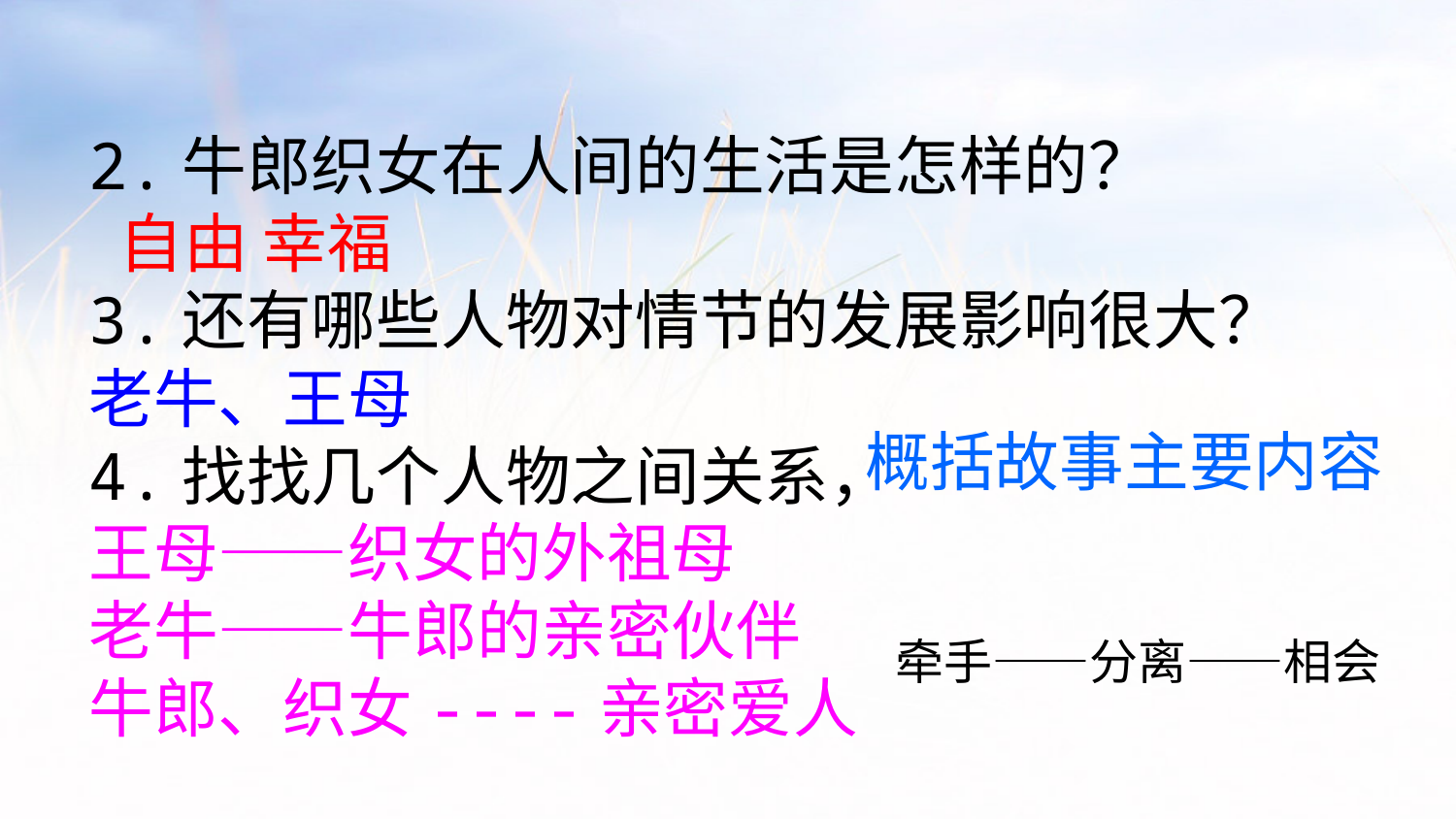

2.牛郎织女在人间的生活是怎样的？
 自由 幸福
3.还有哪些人物对情节的发展影响很大？
老牛、王母
4.找找几个人物之间关系，
王母——织女的外祖母
老牛——牛郎的亲密伙伴
牛郎、织女----亲密爱人
概括故事主要内容
牵手——分离——相会